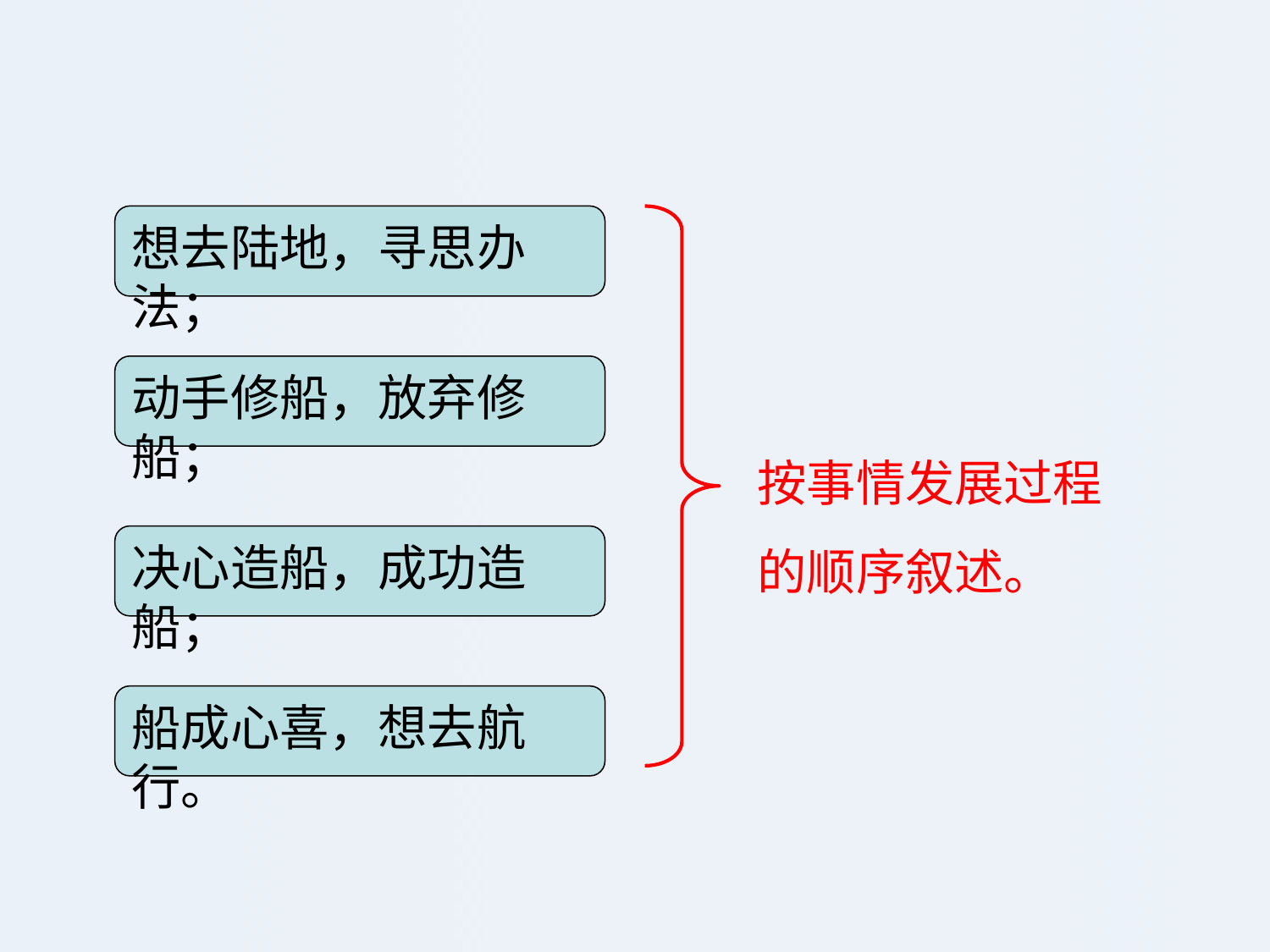

想去陆地，寻思办法；

动手修船，放弃修船；
按事情发展过程的顺序叙述。
决心造船，成功造船；
船成心喜，想去航行。